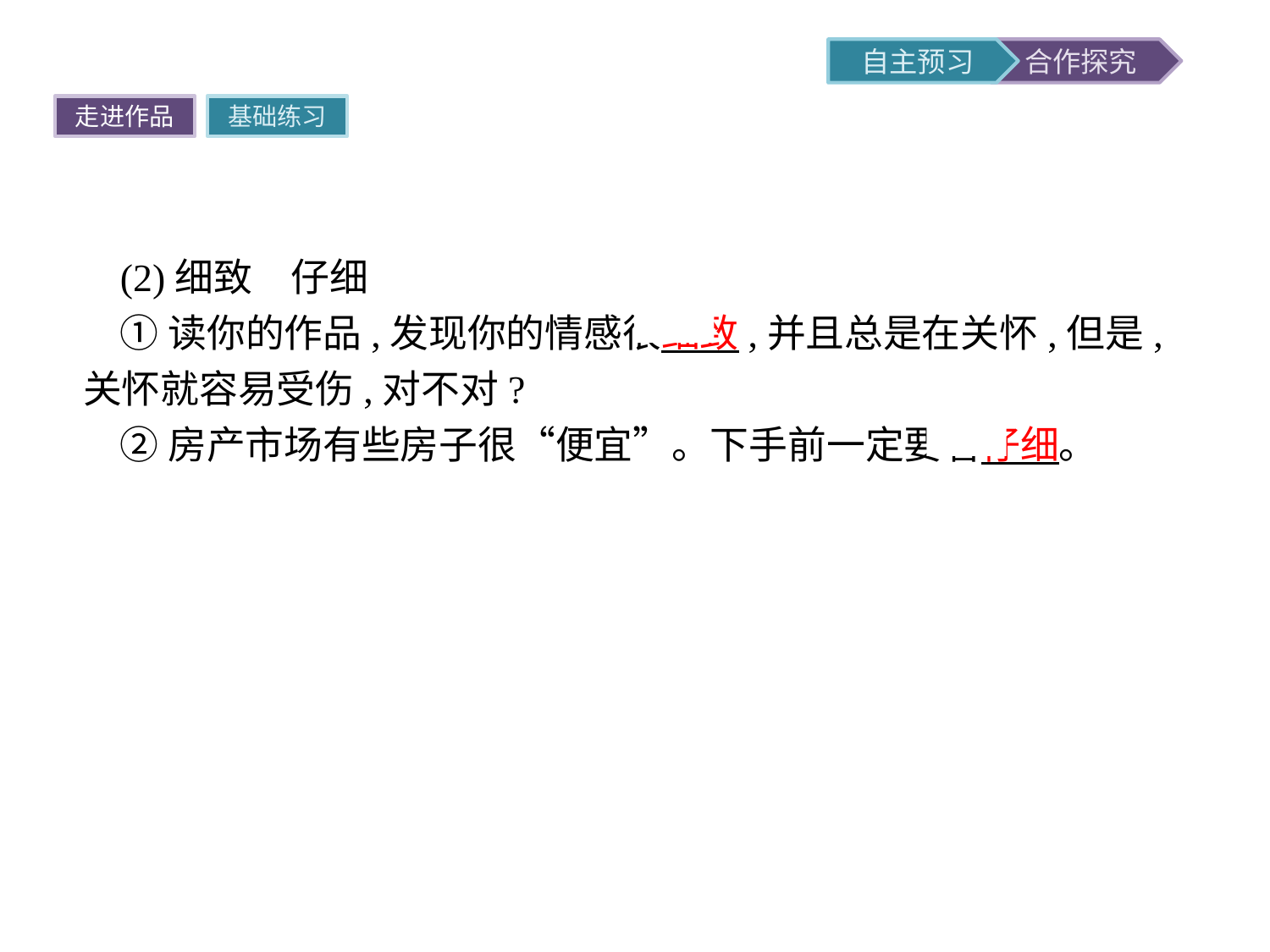

走进作品
基础练习
(2)细致　仔细
①读你的作品,发现你的情感很细致,并且总是在关怀,但是,关怀就容易受伤,对不对?
②房产市场有些房子很“便宜”。下手前一定要看仔细。
提示二者都有细密之意。“细致”着重指精细、周密,或指人们对细小的地方都花了工夫,或指事物精细,使用范围较广,常用于人的活动及其态度、感情、作风等,也指工作及其成果;“仔细”着重指考虑细心、周到,使用范围较窄,一般形容人的活动,如看、听、寻找、考察、研究等。